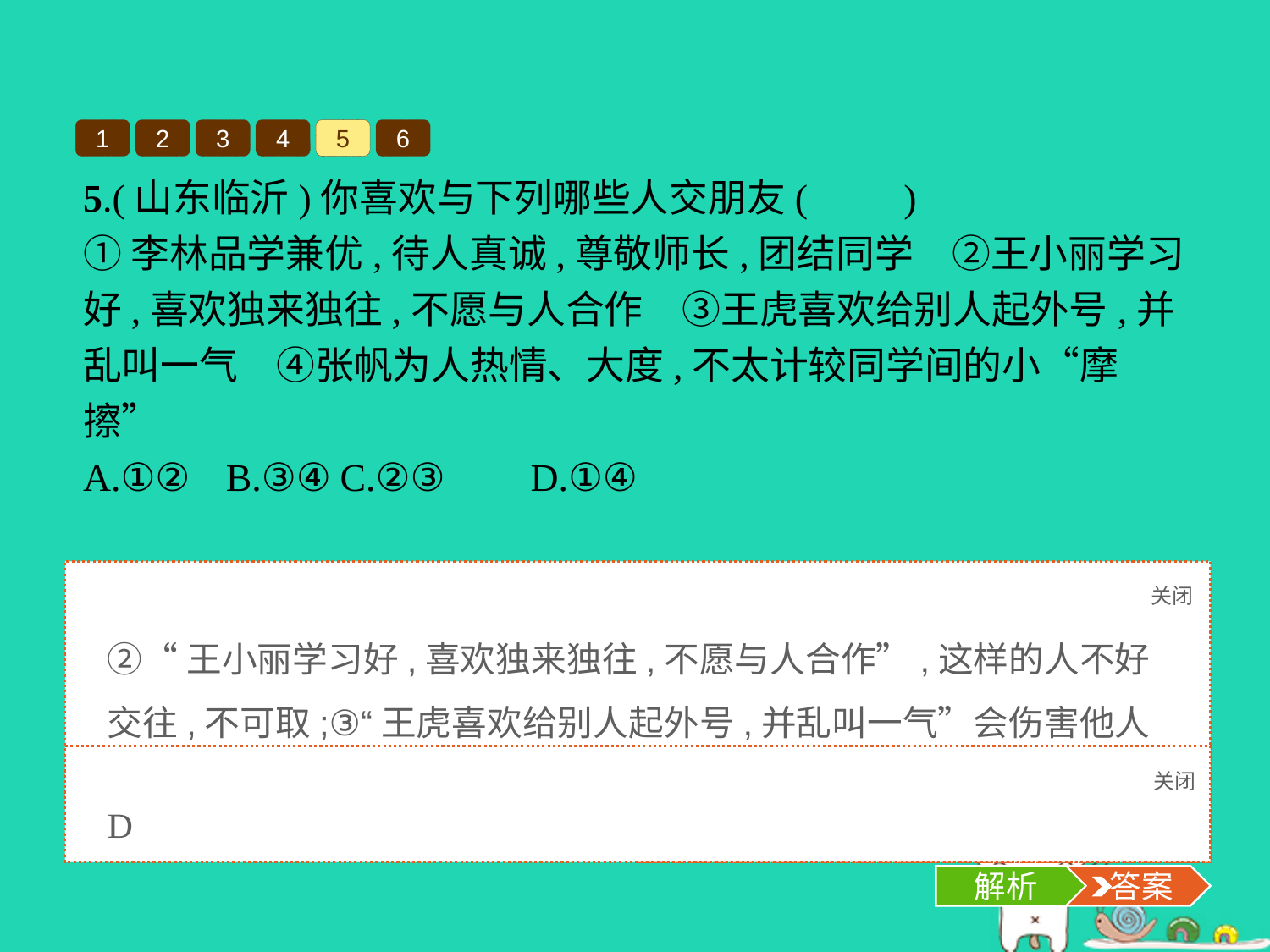

1
2
3
4
5
6
5.(山东临沂)你喜欢与下列哪些人交朋友(　　)
①李林品学兼优,待人真诚,尊敬师长,团结同学　②王小丽学习好,喜欢独来独往,不愿与人合作　③王虎喜欢给别人起外号,并乱叫一气　④张帆为人热情、大度,不太计较同学间的小“摩擦”
A.①②	B.③④	C.②③	D.①④

关闭
解析

②“王小丽学习好,喜欢独来独往,不愿与人合作”,这样的人不好交往,不可取;③“王虎喜欢给别人起外号,并乱叫一气”会伤害他人自尊,也不可取。所以排除包含②或③的选项,只有D项是正确的。

关闭
解析
  答案

D
解析
  答案